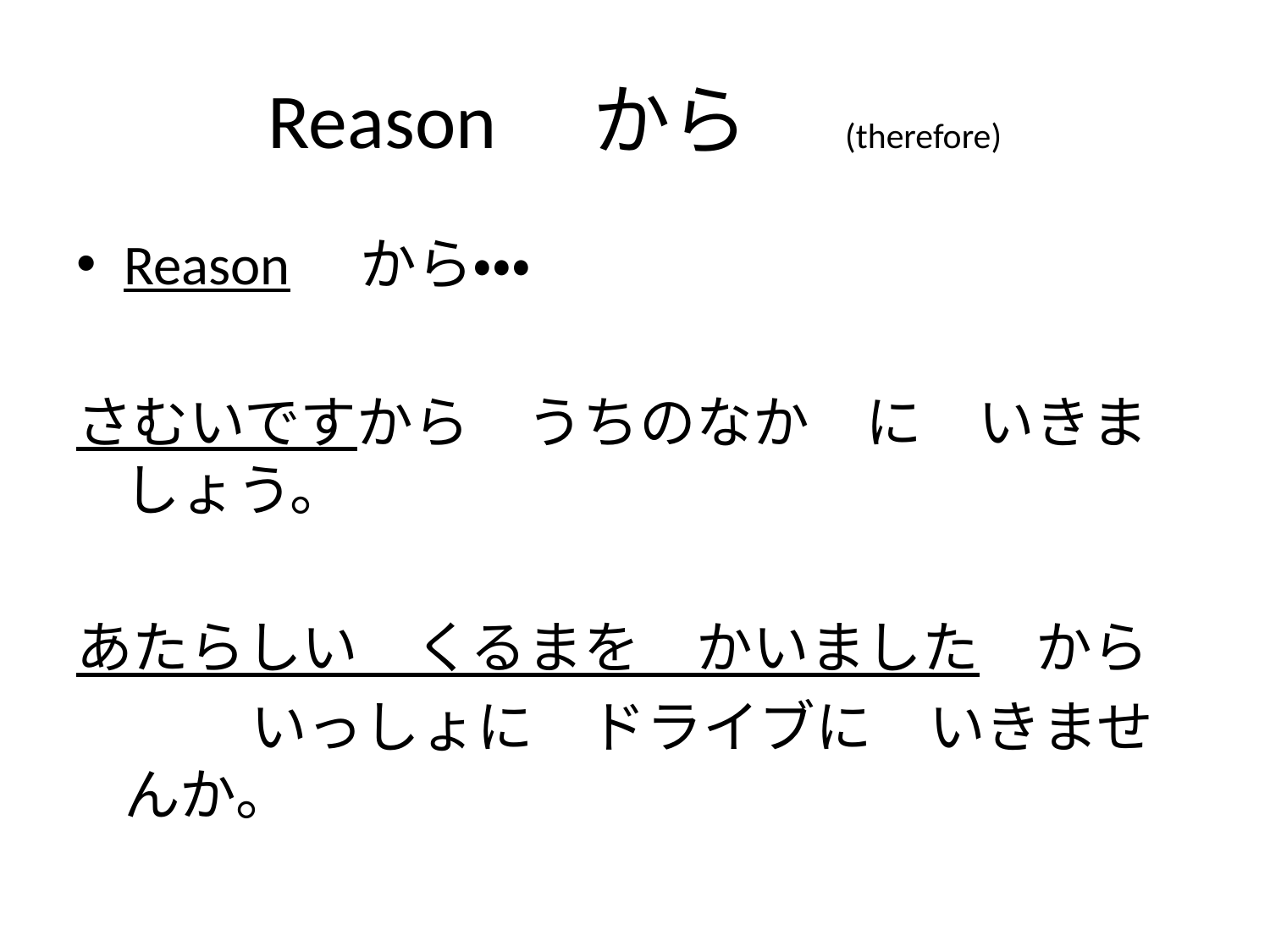

# Reason　から　(therefore)
Reason　から・・・

さむいですから　うちのなか　に　いきましょう。

あたらしい　くるまを　かいました　から
		いっしょに　ドライブに　いきませんか。